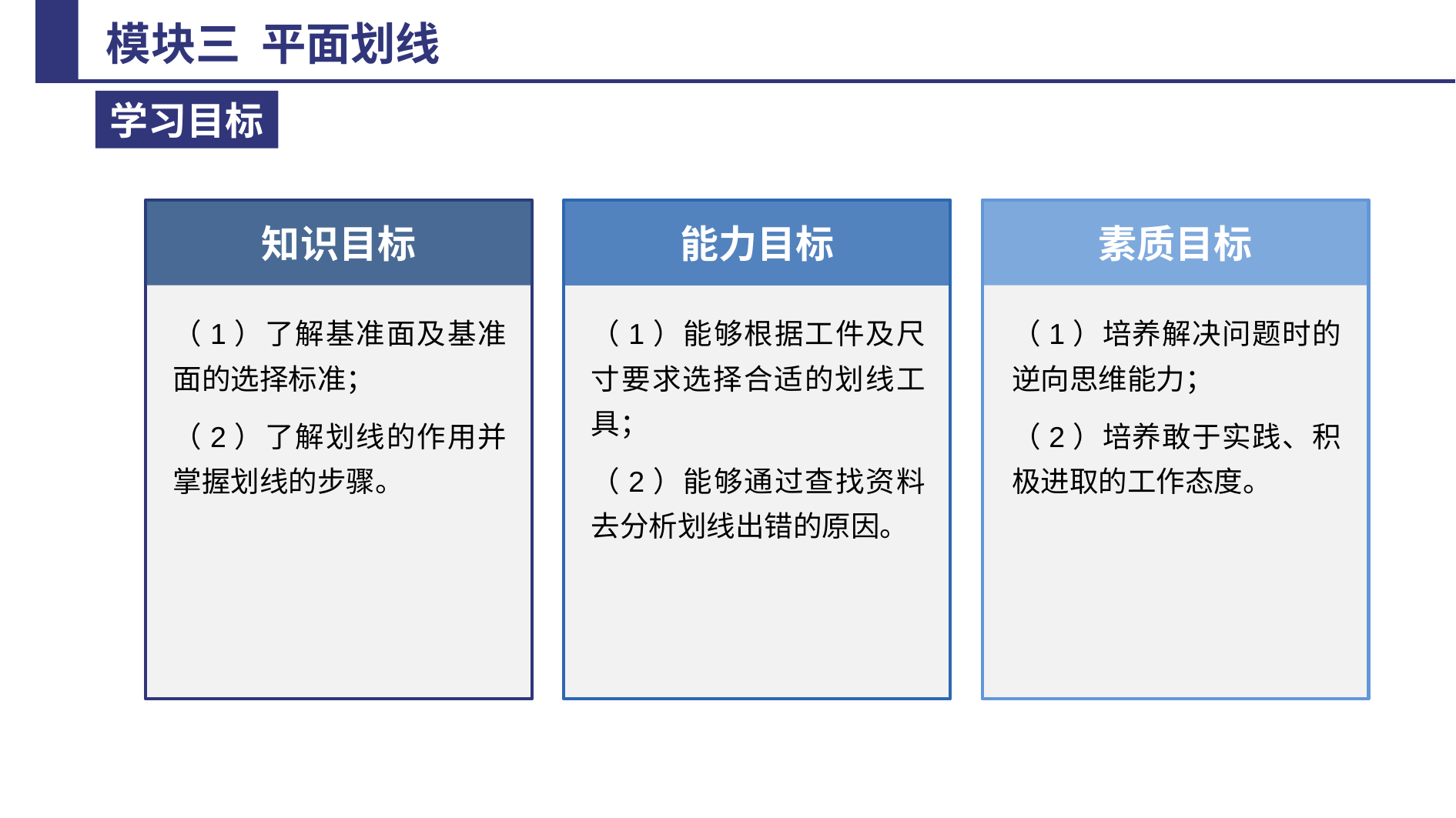

知识目标
素质目标

能力目标

（1）了解基准面及基准面的选择标准；
（2）了解划线的作用并掌握划线的步骤。
（1）能够根据工件及尺寸要求选择合适的划线工具；
（2）能够通过查找资料去分析划线出错的原因。
（1）培养解决问题时的逆向思维能力；
（2）培养敢于实践、积极进取的工作态度。